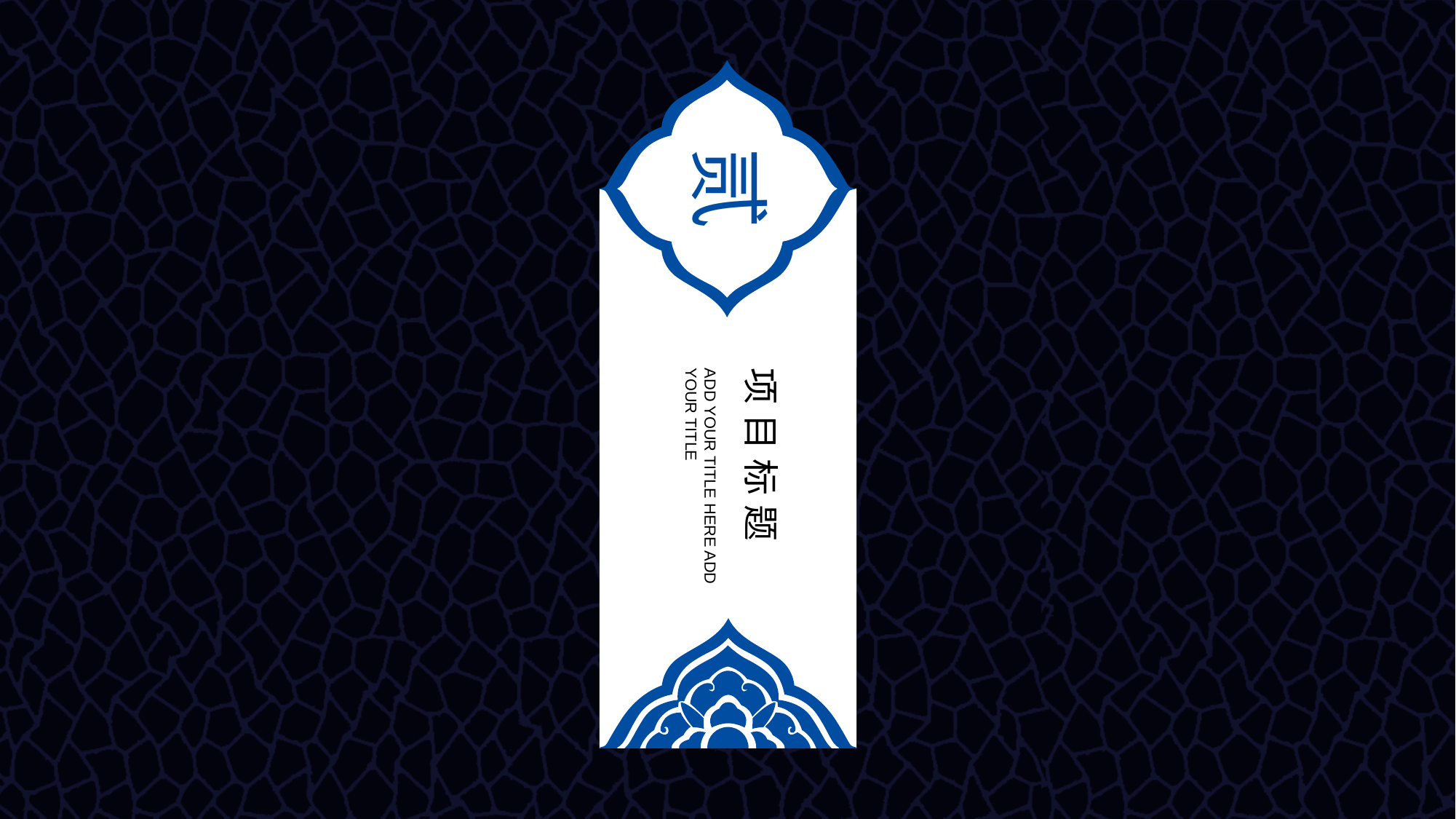

贰

ADD YOUR TITLE HERE ADD YOUR TITLE
项目标题